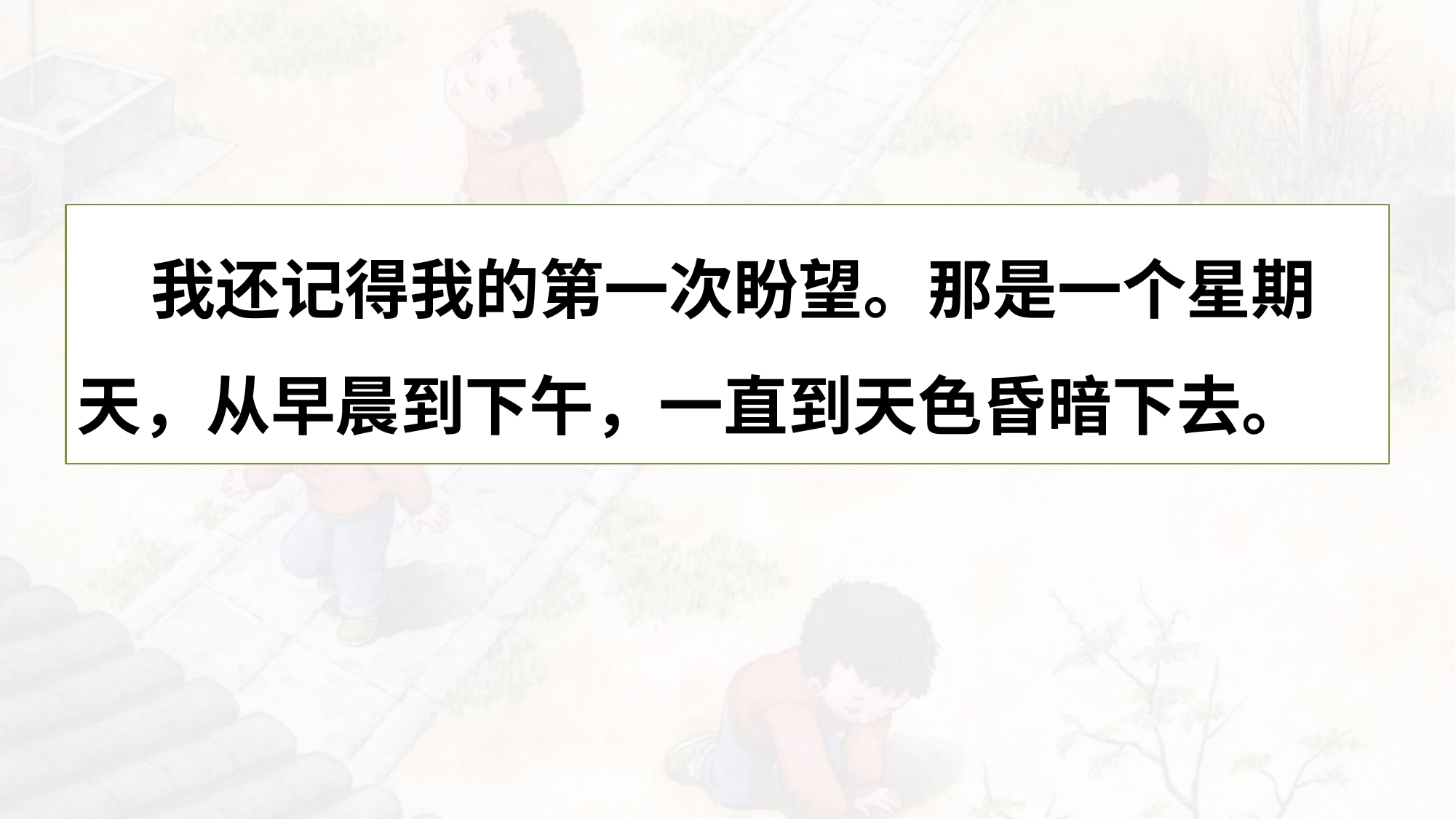

我还记得我的第一次盼望。那是一个星期天，从早晨到下午，一直到天色昏暗下去。